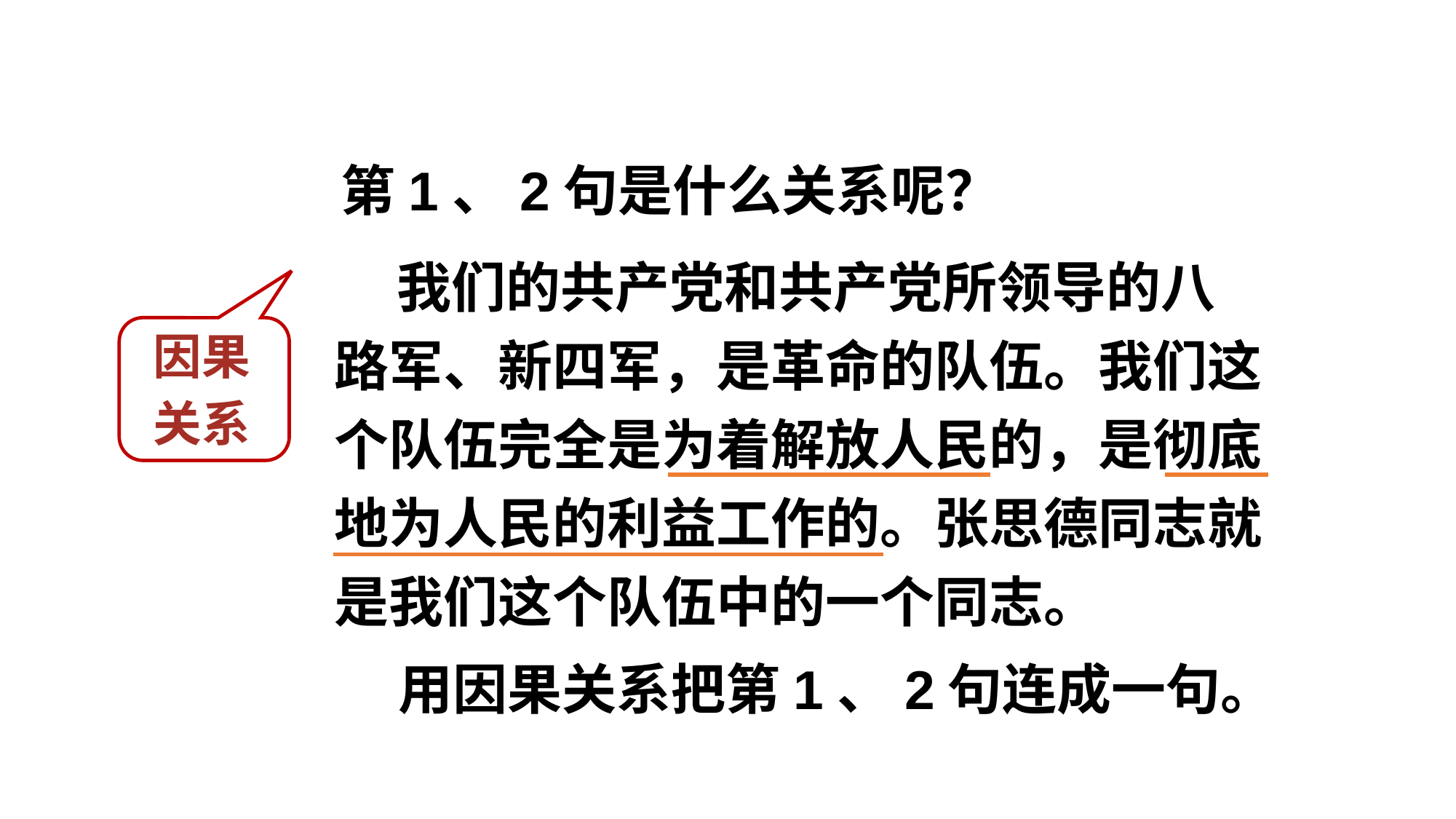

第1、2句是什么关系呢？
    我们的共产党和共产党所领导的八路军、新四军，是革命的队伍。我们这个队伍完全是为着解放人民的，是彻底地为人民的利益工作的。张思德同志就是我们这个队伍中的一个同志。

因果
关系
    用因果关系把第1、2句连成一句。